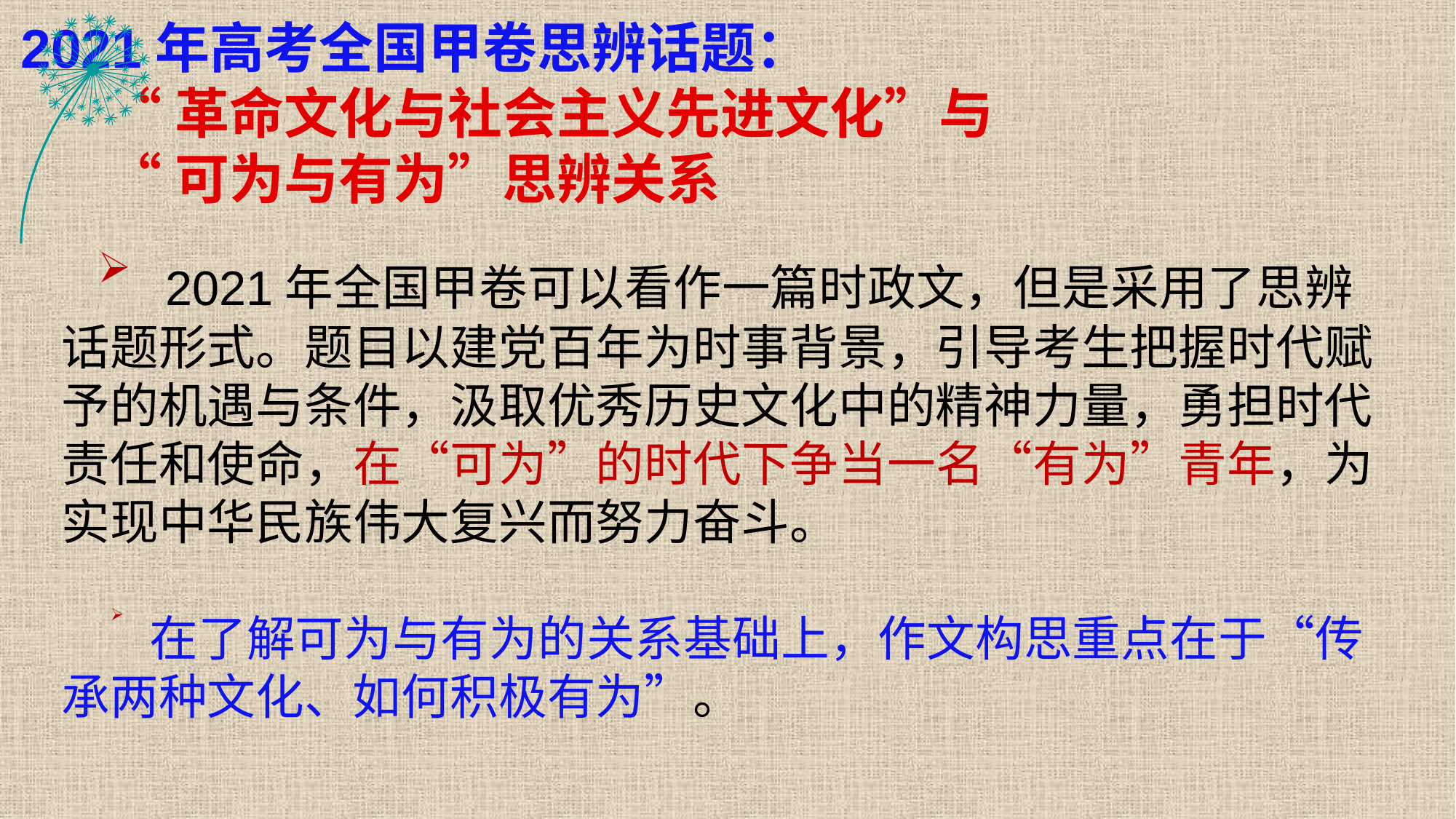

2021年高考全国甲卷思辨话题：
       “革命文化与社会主义先进文化”与
       “可为与有为”思辨关系

       2021年全国甲卷可以看作一篇时政文，但是采用了思辨话题形式。题目以建党百年为时事背景，引导考生把握时代赋予的机遇与条件，汲取优秀历史文化中的精神力量，勇担时代责任和使命，在“可为”的时代下争当一名“有为”青年，为实现中华民族伟大复兴而努力奋斗。

       在了解可为与有为的关系基础上，作文构思重点在于“传承两种文化、如何积极有为”。

92